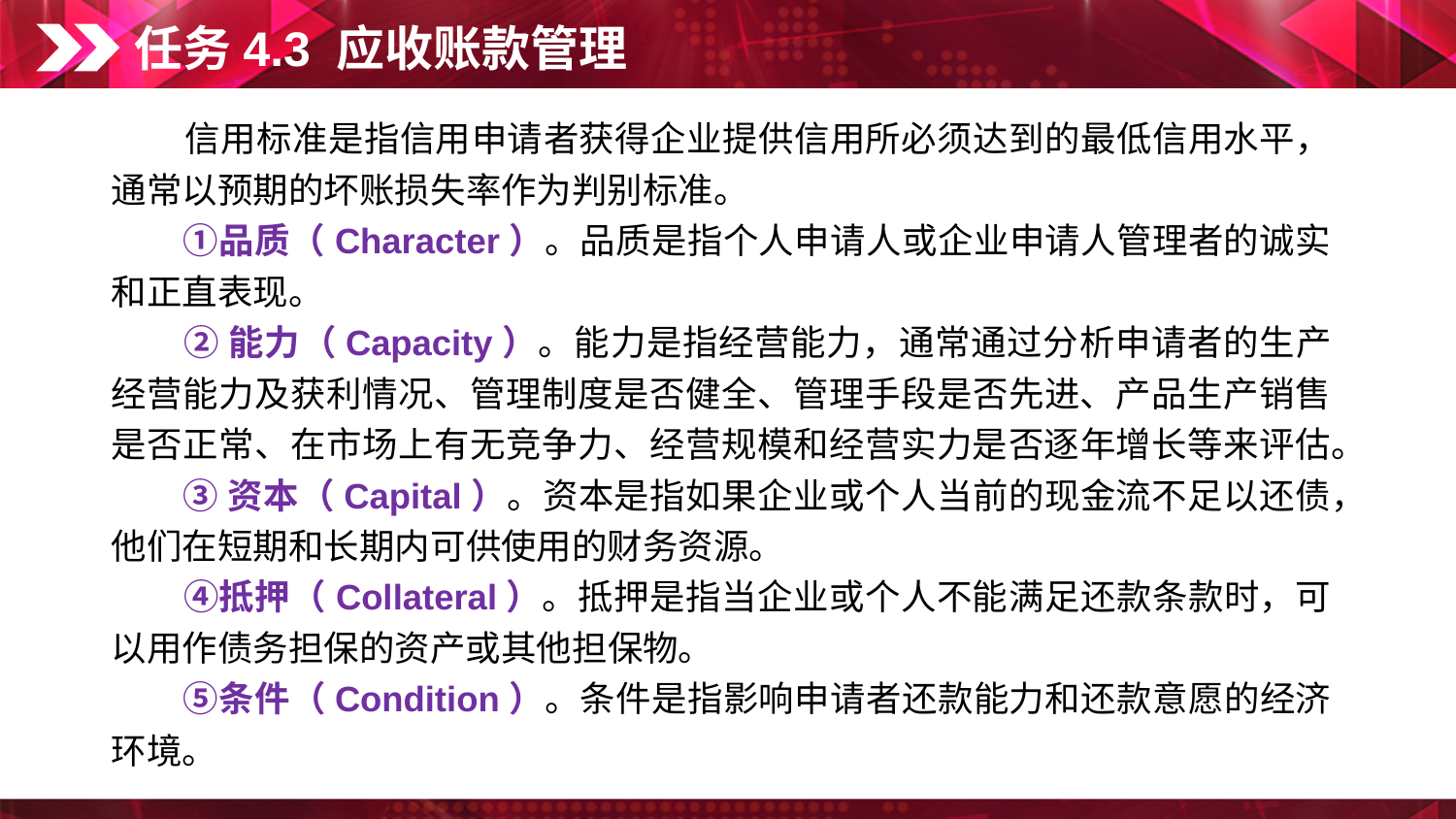

任务4.3 应收账款管理

　　信用标准是指信用申请者获得企业提供信用所必须达到的最低信用水平，通常以预期的坏账损失率作为判别标准。
　　①品质（Character）。品质是指个人申请人或企业申请人管理者的诚实和正直表现。
　　② 能力（Capacity）。能力是指经营能力，通常通过分析申请者的生产经营能力及获利情况、管理制度是否健全、管理手段是否先进、产品生产销售是否正常、在市场上有无竞争力、经营规模和经营实力是否逐年增长等来评估。
　　③ 资本（Capital）。资本是指如果企业或个人当前的现金流不足以还债，他们在短期和长期内可供使用的财务资源。
　　④抵押（Collateral）。抵押是指当企业或个人不能满足还款条款时，可以用作债务担保的资产或其他担保物。
　　⑤条件（Condition）。条件是指影响申请者还款能力和还款意愿的经济环境。